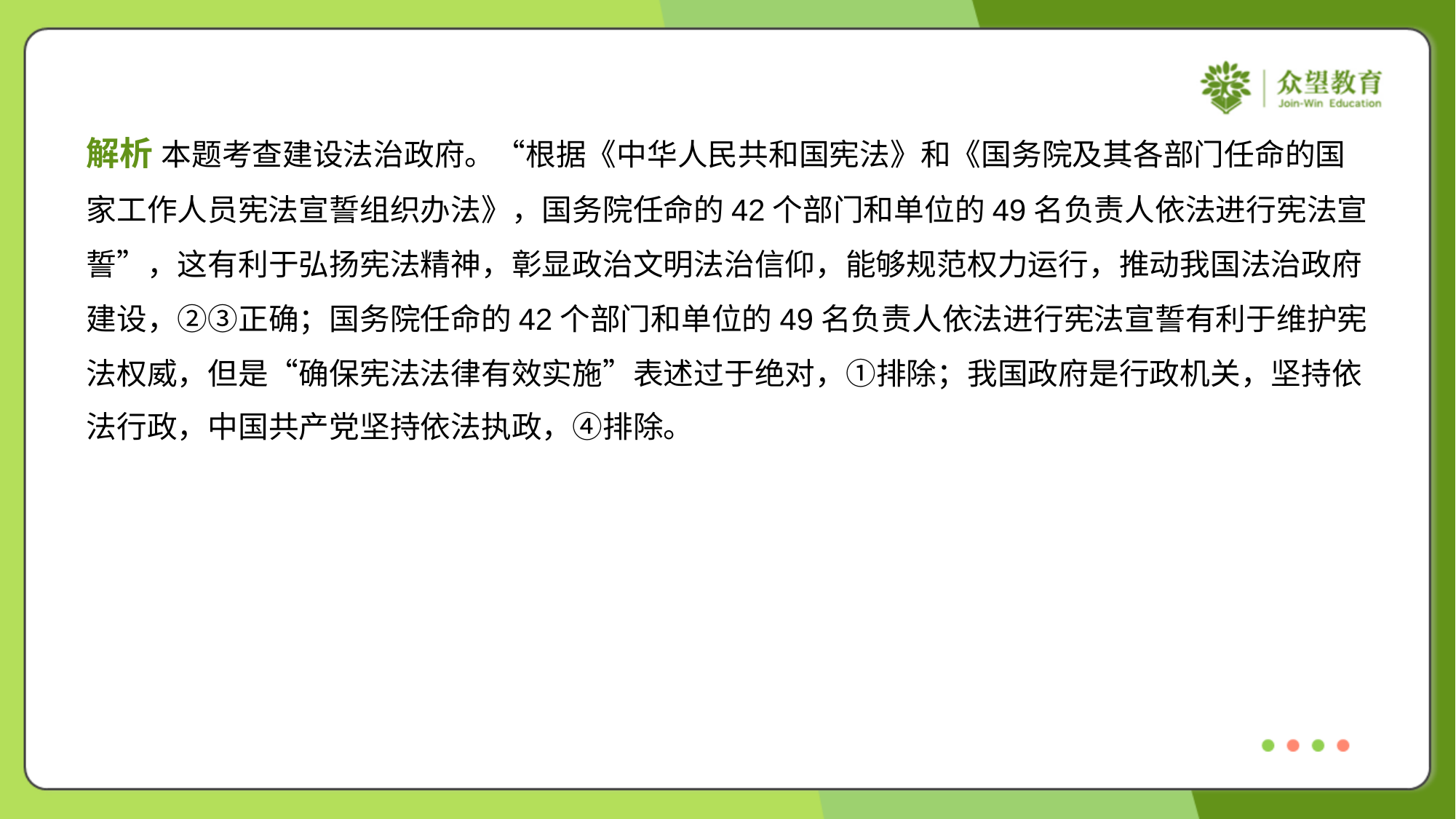

解析 本题考查建设法治政府。“根据《中华人民共和国宪法》和《国务院及其各部门任命的国
家工作人员宪法宣誓组织办法》，国务院任命的42个部门和单位的49名负责人依法进行宪法宣
誓”，这有利于弘扬宪法精神，彰显政治文明法治信仰，能够规范权力运行，推动我国法治政府
建设，②③正确；国务院任命的42个部门和单位的49名负责人依法进行宪法宣誓有利于维护宪
法权威，但是“确保宪法法律有效实施”表述过于绝对，①排除；我国政府是行政机关，坚持依
法行政，中国共产党坚持依法执政，④排除。